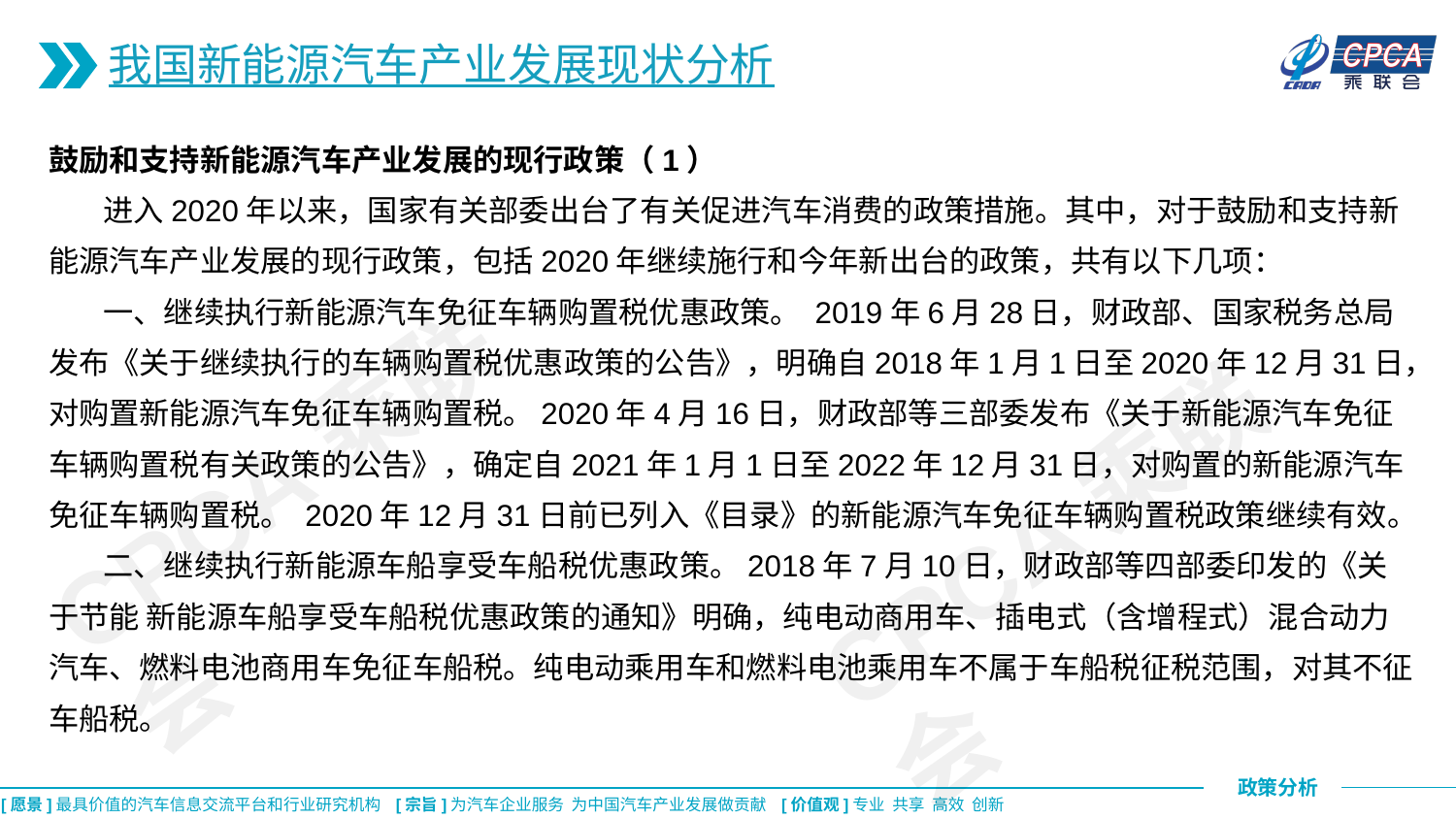

我国新能源汽车产业发展现状分析
鼓励和支持新能源汽车产业发展的现行政策（1）
       进入2020年以来，国家有关部委出台了有关促进汽车消费的政策措施。其中，对于鼓励和支持新能源汽车产业发展的现行政策，包括2020年继续施行和今年新出台的政策，共有以下几项：
       一、继续执行新能源汽车免征车辆购置税优惠政策。 2019年6月28日，财政部、国家税务总局发布《关于继续执行的车辆购置税优惠政策的公告》，明确自2018年1月1日至2020年12月31日，对购置新能源汽车免征车辆购置税。2020年4月16日，财政部等三部委发布《关于新能源汽车免征车辆购置税有关政策的公告》，确定自2021年1月1日至2022年12月31日，对购置的新能源汽车免征车辆购置税。 2020年12月31日前已列入《目录》的新能源汽车免征车辆购置税政策继续有效。
       二、继续执行新能源车船享受车船税优惠政策。2018年7月10日，财政部等四部委印发的《关于节能 新能源车船享受车船税优惠政策的通知》明确，纯电动商用车、插电式（含增程式）混合动力汽车、燃料电池商用车免征车船税。纯电动乘用车和燃料电池乘用车不属于车船税征税范围，对其不征车船税。
CPCA乘联会
CPCA乘联会